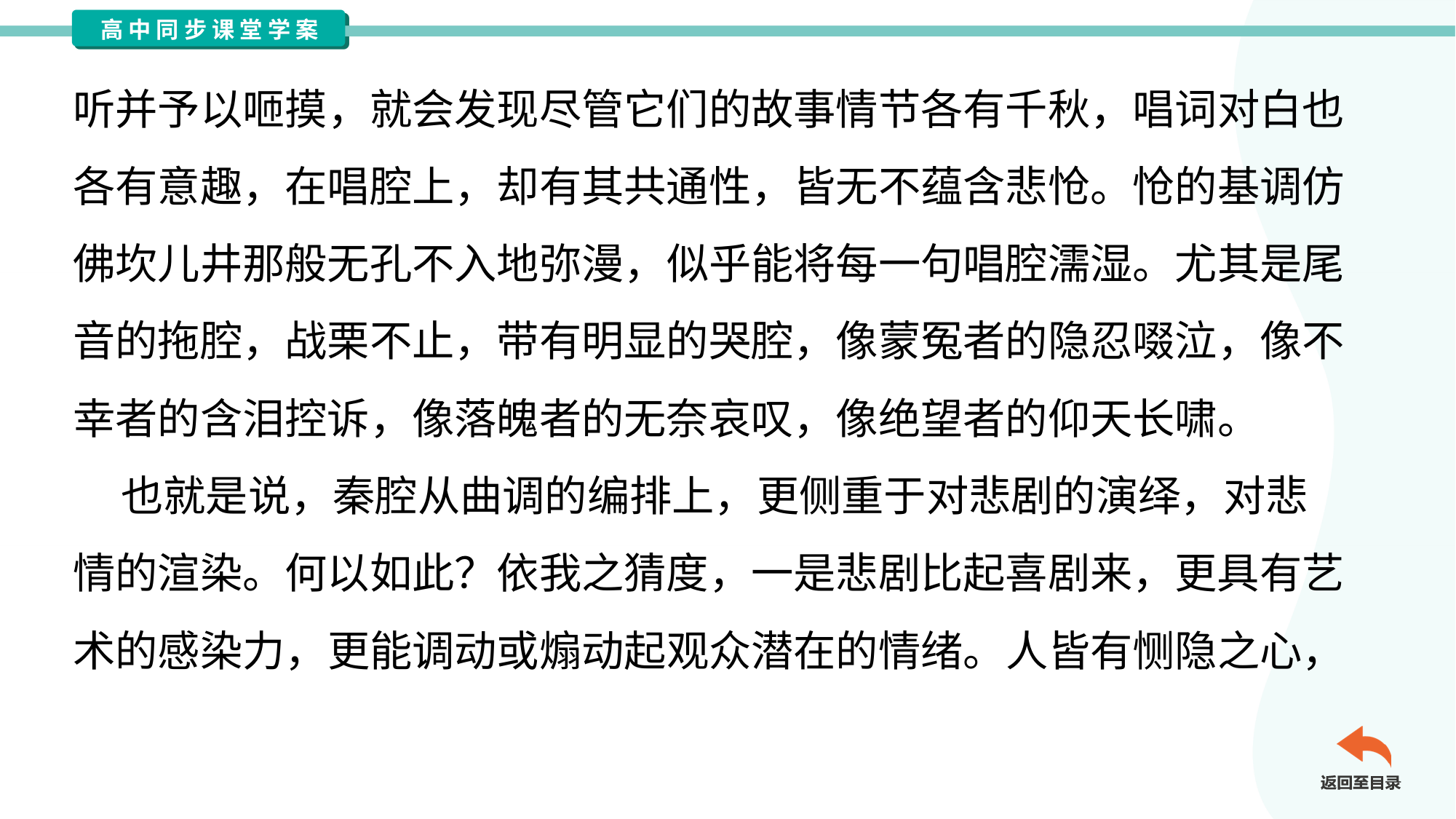

听并予以咂摸，就会发现尽管它们的故事情节各有千秋，唱词对白也
各有意趣，在唱腔上，却有其共通性，皆无不蕴含悲怆。怆的基调仿
佛坎儿井那般无孔不入地弥漫，似乎能将每一句唱腔濡湿。尤其是尾
音的拖腔，战栗不止，带有明显的哭腔，像蒙冤者的隐忍啜泣，像不
幸者的含泪控诉，像落魄者的无奈哀叹，像绝望者的仰天长啸。
    也就是说，秦腔从曲调的编排上，更侧重于对悲剧的演绎，对悲
情的渲染。何以如此？依我之猜度，一是悲剧比起喜剧来，更具有艺
术的感染力，更能调动或煽动起观众潜在的情绪。人皆有恻隐之心，